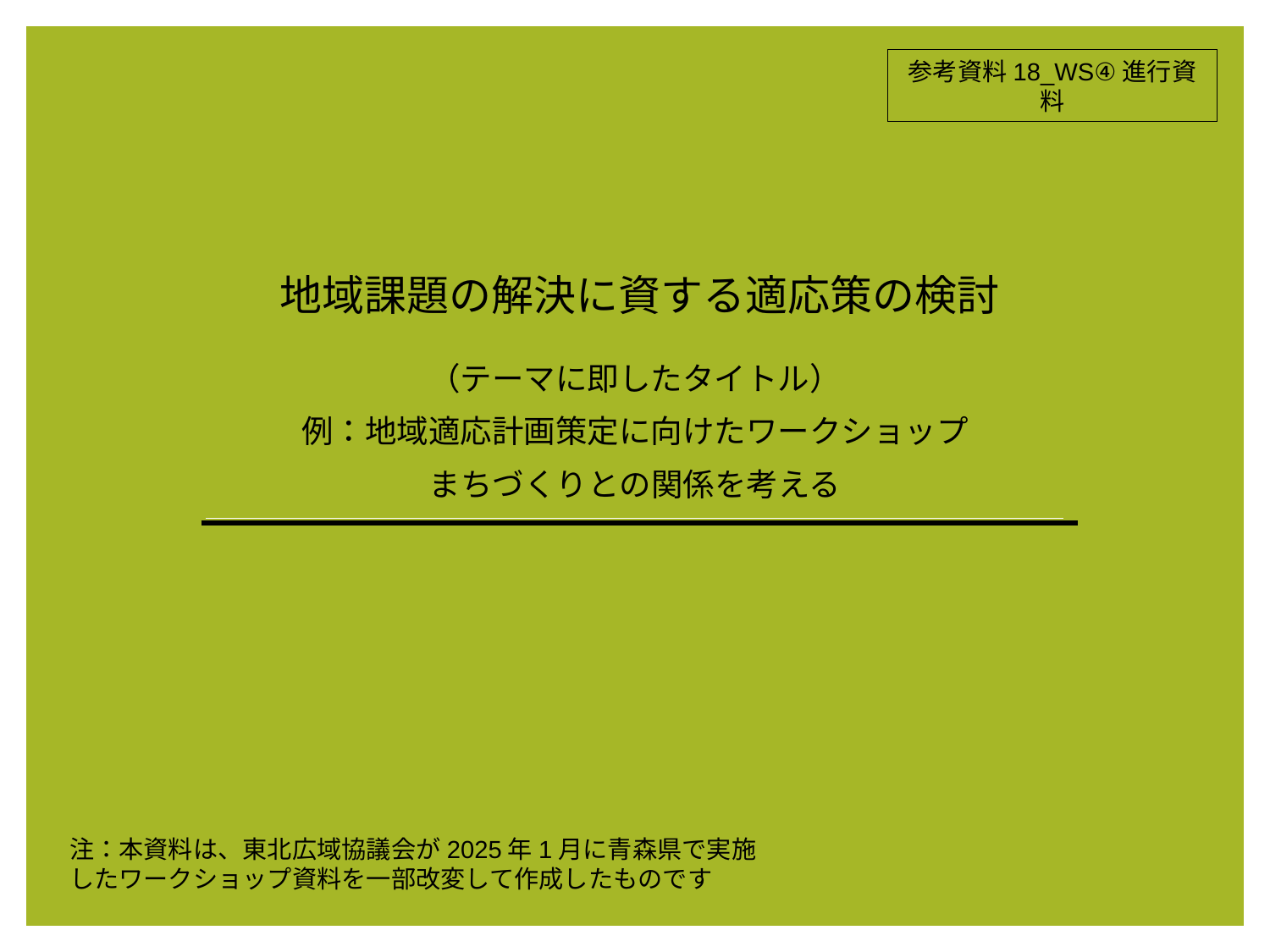

参考資料18_WS④進行資料
地域課題の解決に資する適応策の検討
# （テーマに即したタイトル） 例：地域適応計画策定に向けたワークショップ まちづくりとの関係を考える
注：本資料は、東北広域協議会が2025年1月に青森県で実施したワークショップ資料を一部改変して作成したものです